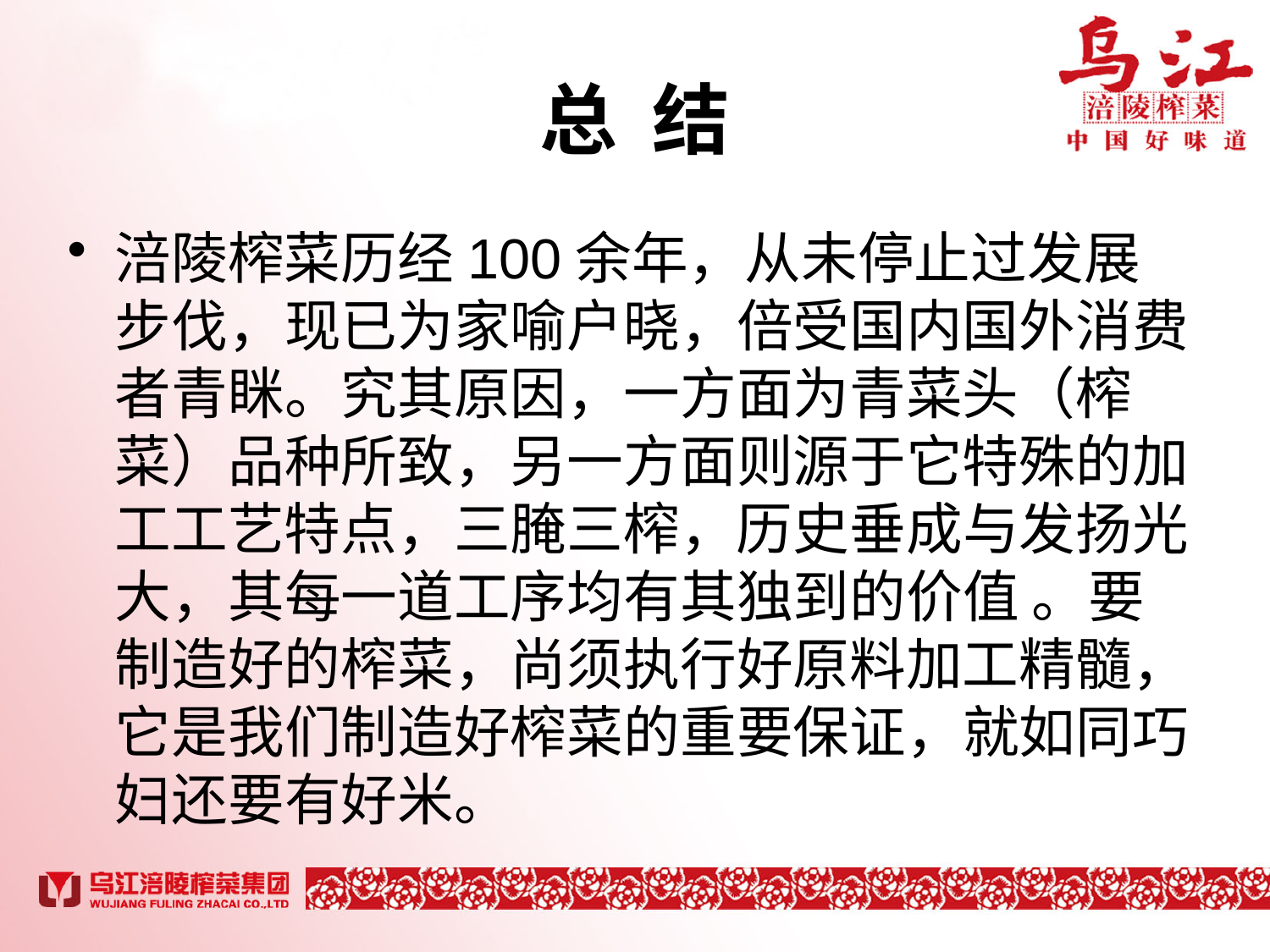

# 总  结
涪陵榨菜历经100余年，从未停止过发展步伐，现已为家喻户晓，倍受国内国外消费者青眯。究其原因，一方面为青菜头（榨菜）品种所致，另一方面则源于它特殊的加工工艺特点，三腌三榨，历史垂成与发扬光大，其每一道工序均有其独到的价值 。要制造好的榨菜，尚须执行好原料加工精髓，它是我们制造好榨菜的重要保证，就如同巧妇还要有好米。